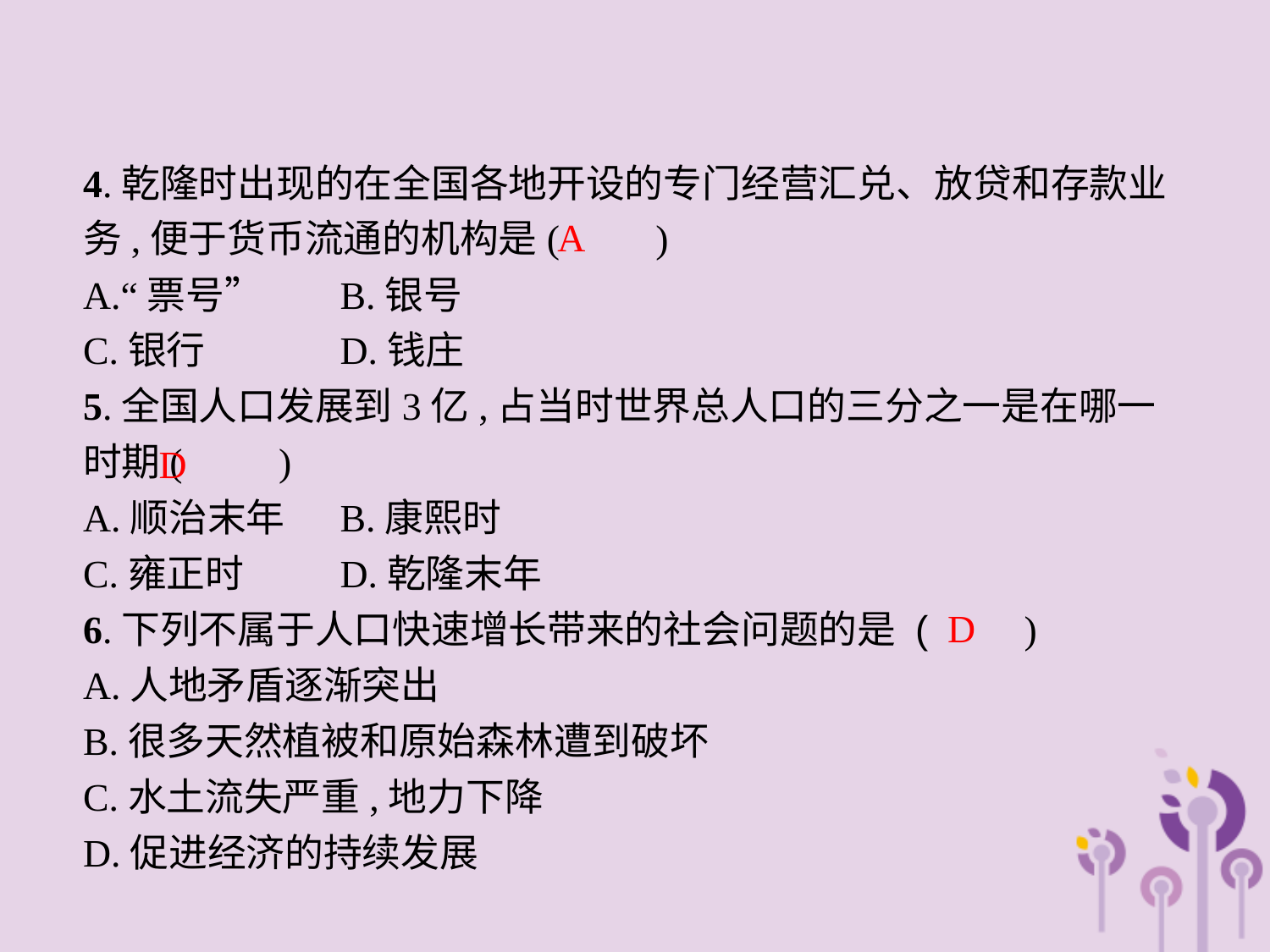

4.乾隆时出现的在全国各地开设的专门经营汇兑、放贷和存款业务,便于货币流通的机构是(　　)
A.“票号”	B.银号
C.银行		D.钱庄
5.全国人口发展到3亿,占当时世界总人口的三分之一是在哪一时期(　　)
A.顺治末年	B.康熙时
C.雍正时	D.乾隆末年
6.下列不属于人口快速增长带来的社会问题的是 (　　)
A.人地矛盾逐渐突出
B.很多天然植被和原始森林遭到破坏
C.水土流失严重,地力下降
D.促进经济的持续发展
A
D
D